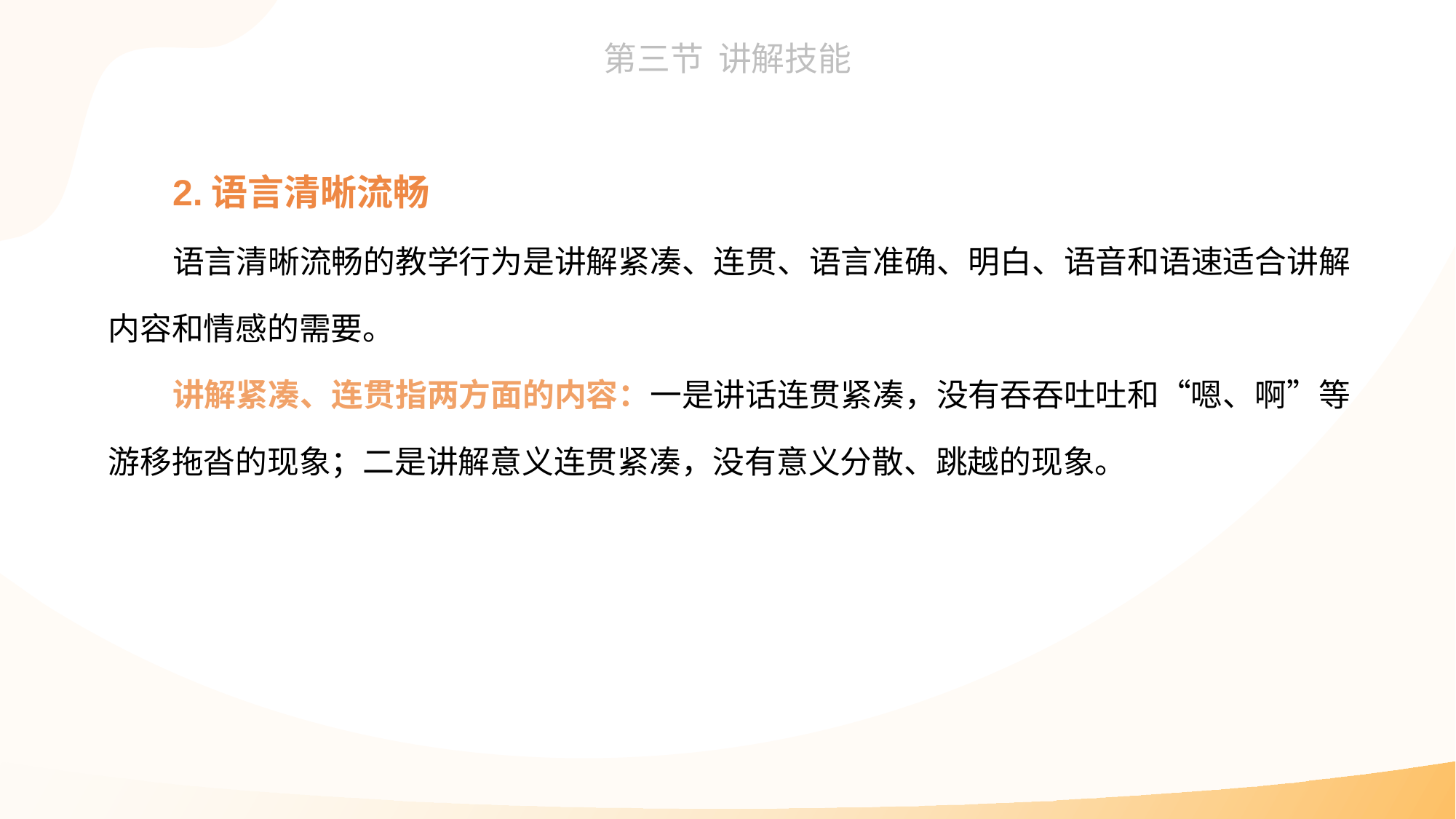

2.语言清晰流畅
语言清晰流畅的教学行为是讲解紧凑、连贯、语言准确、明白、语音和语速适合讲解内容和情感的需要。
讲解紧凑、连贯指两方面的内容：一是讲话连贯紧凑，没有吞吞吐吐和“嗯、啊”等游移拖沓的现象；二是讲解意义连贯紧凑，没有意义分散、跳越的现象。